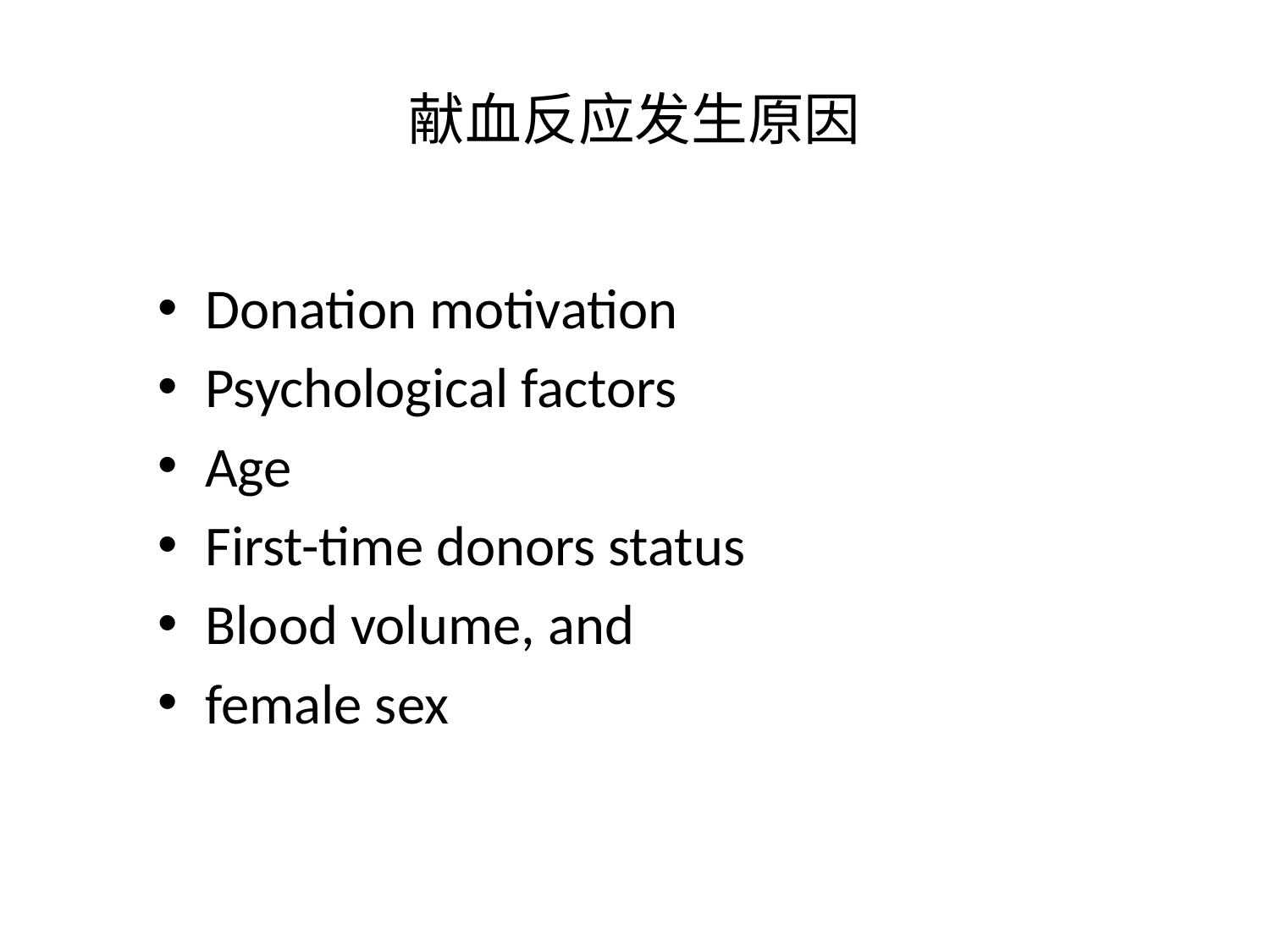

# 献血反应发生原因
Donation motivation
Psychological factors
Age
First-time donors status
Blood volume, and
female sex